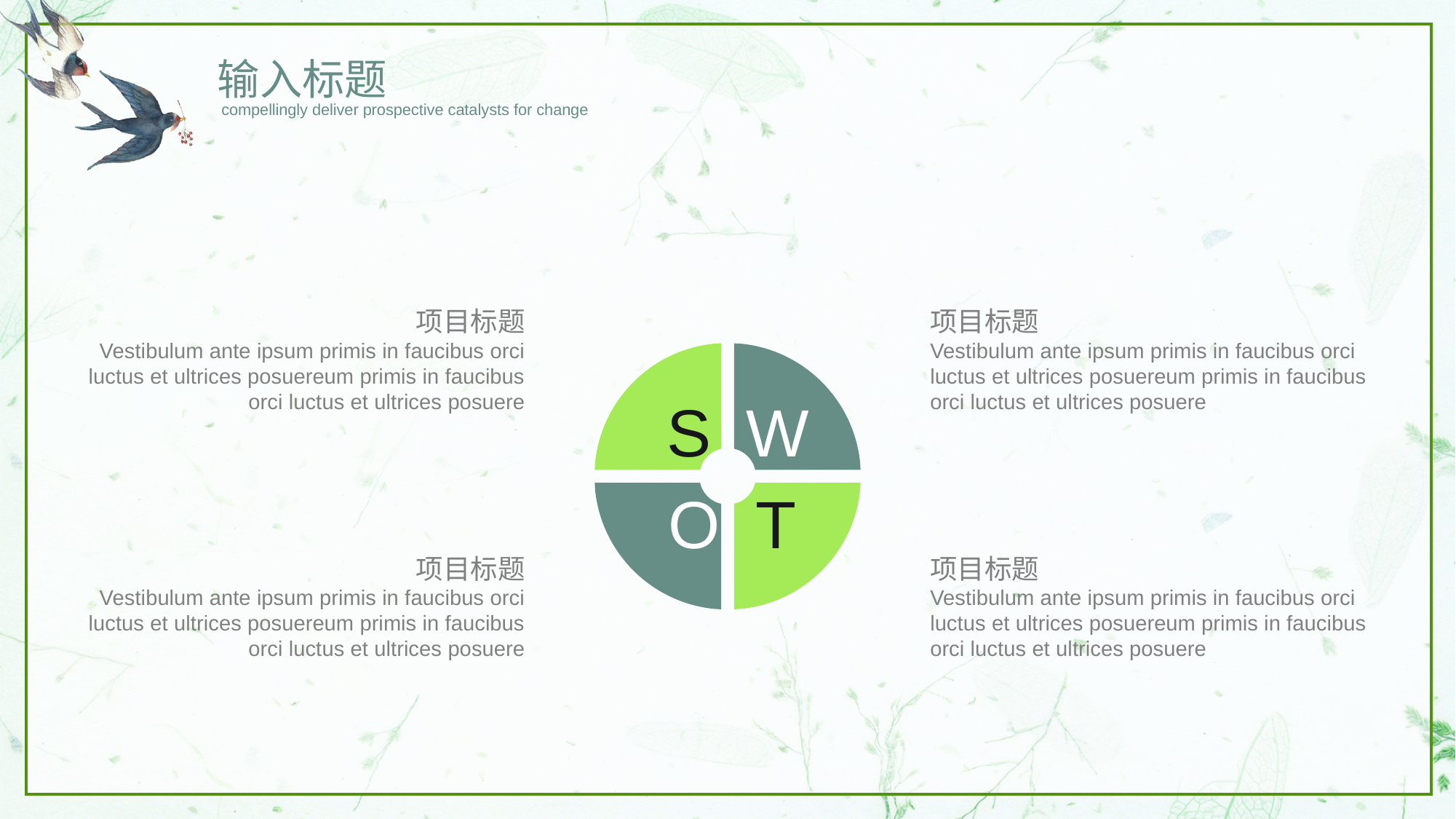

输入标题
compellingly deliver prospective catalysts for change
项目标题
项目标题
Vestibulum ante ipsum primis in faucibus orci luctus et ultrices posuereum primis in faucibus orci luctus et ultrices posuere
Vestibulum ante ipsum primis in faucibus orci luctus et ultrices posuereum primis in faucibus orci luctus et ultrices posuere

W
S
O
T
项目标题
项目标题
Vestibulum ante ipsum primis in faucibus orci luctus et ultrices posuereum primis in faucibus orci luctus et ultrices posuere
Vestibulum ante ipsum primis in faucibus orci luctus et ultrices posuereum primis in faucibus orci luctus et ultrices posuere